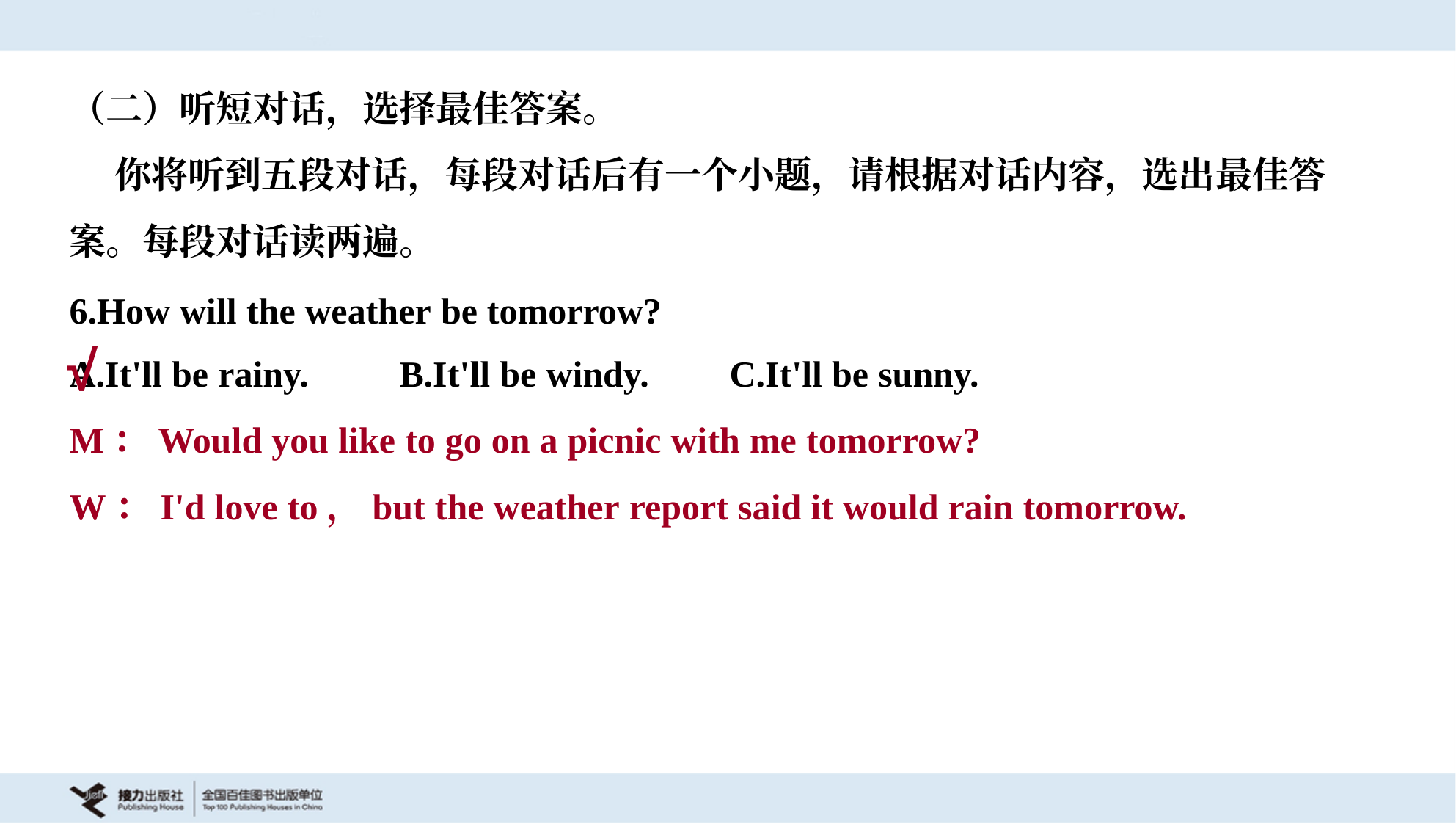

（二）听短对话，选择最佳答案。
    你将听到五段对话，每段对话后有一个小题，请根据对话内容，选出最佳答
案。每段对话读两遍。
6.How will the weather be tomorrow?
A.It'll be rainy.	B.It'll be windy.	C.It'll be sunny.
√
M：Would you like to go on a picnic with me tomorrow?
W：I'd love to，but the weather report said it would rain tomorrow.